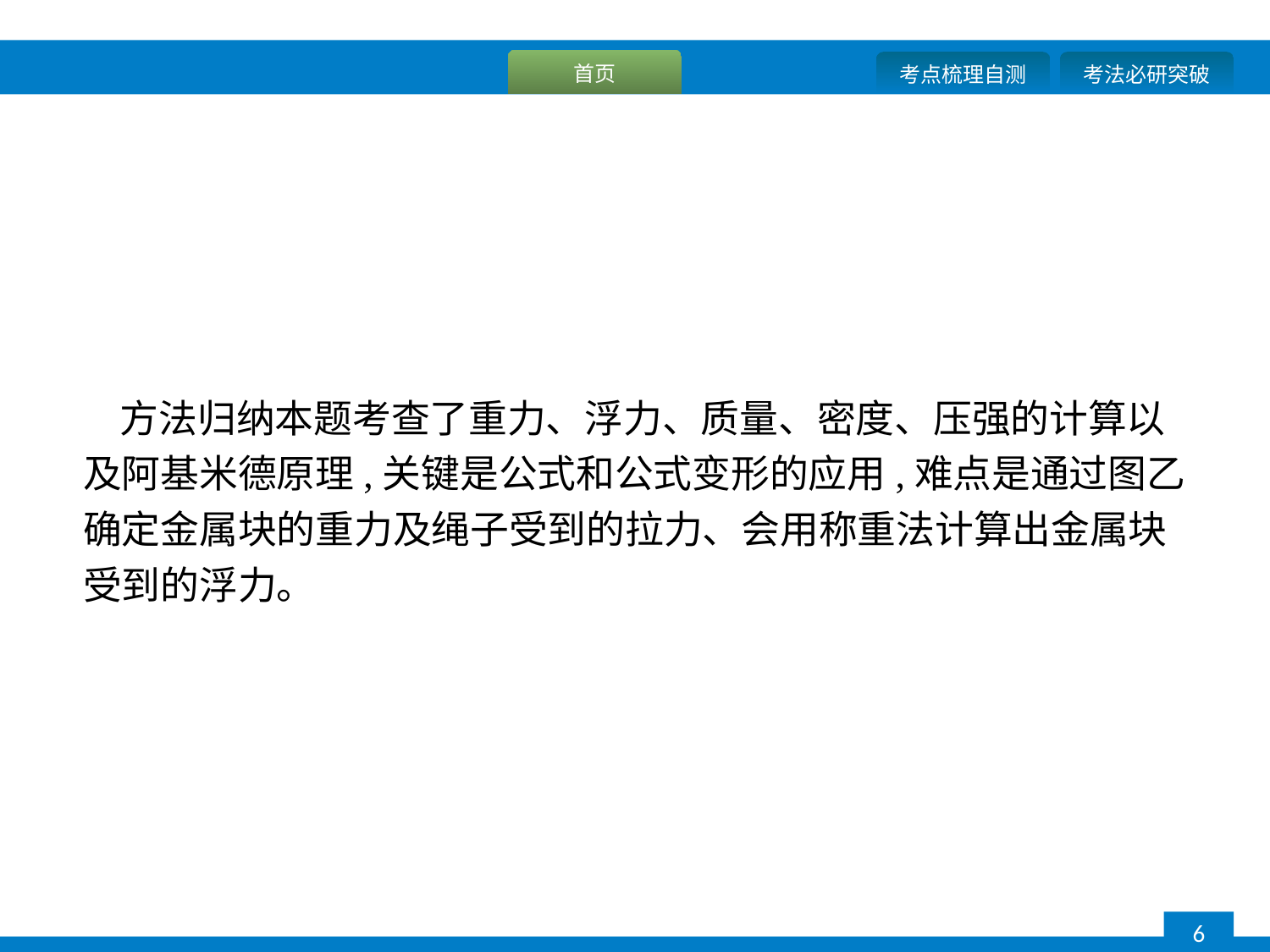

方法归纳本题考查了重力、浮力、质量、密度、压强的计算以及阿基米德原理,关键是公式和公式变形的应用,难点是通过图乙确定金属块的重力及绳子受到的拉力、会用称重法计算出金属块受到的浮力。